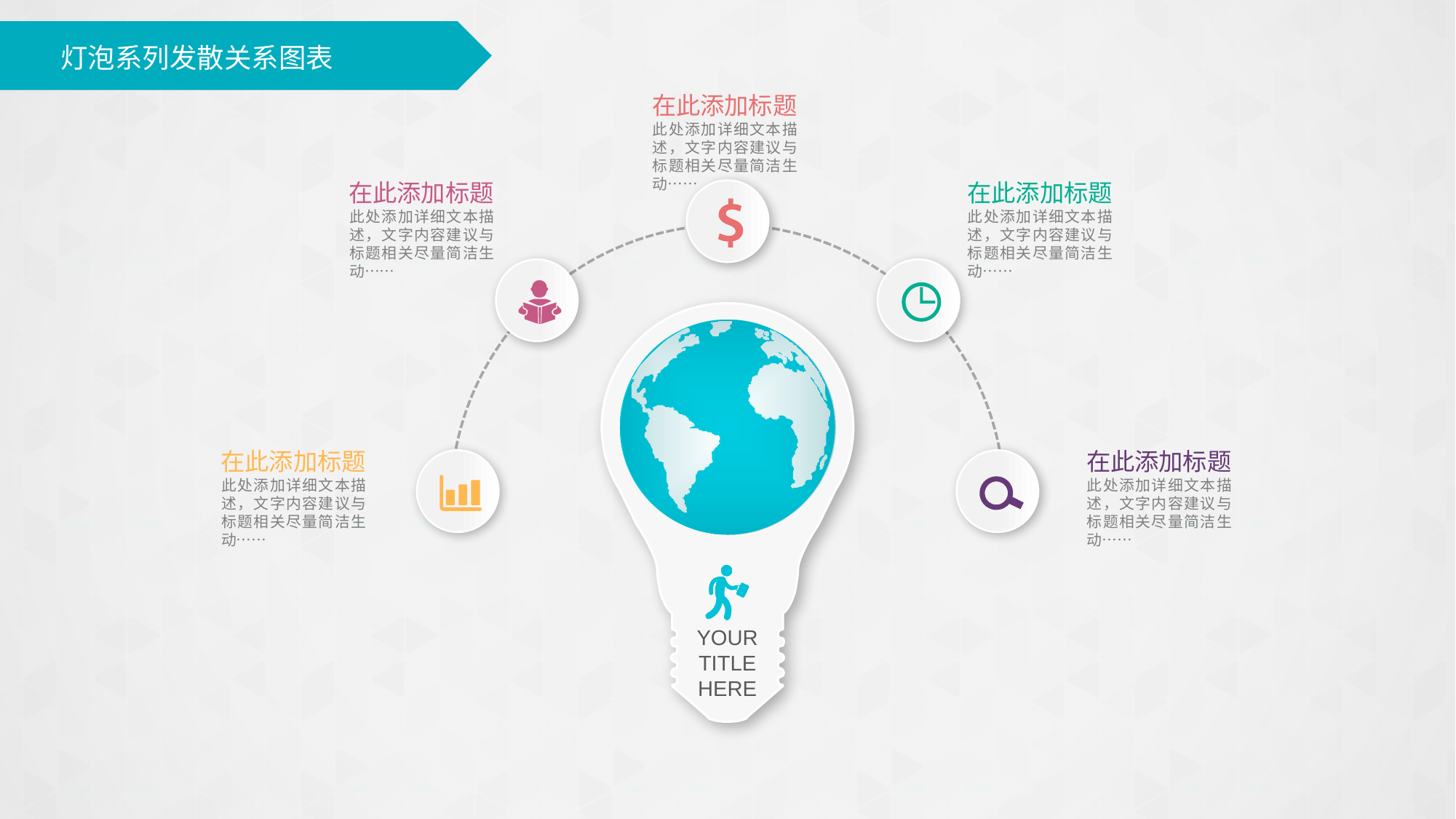

# 灯泡系列发散关系图表
在此添加标题
此处添加详细文本描述，文字内容建议与标题相关尽量简洁生动……
在此添加标题
此处添加详细文本描述，文字内容建议与标题相关尽量简洁生动……
在此添加标题
此处添加详细文本描述，文字内容建议与标题相关尽量简洁生动……

YOUR TITLE HERE
在此添加标题
此处添加详细文本描述，文字内容建议与标题相关尽量简洁生动……
在此添加标题
此处添加详细文本描述，文字内容建议与标题相关尽量简洁生动……